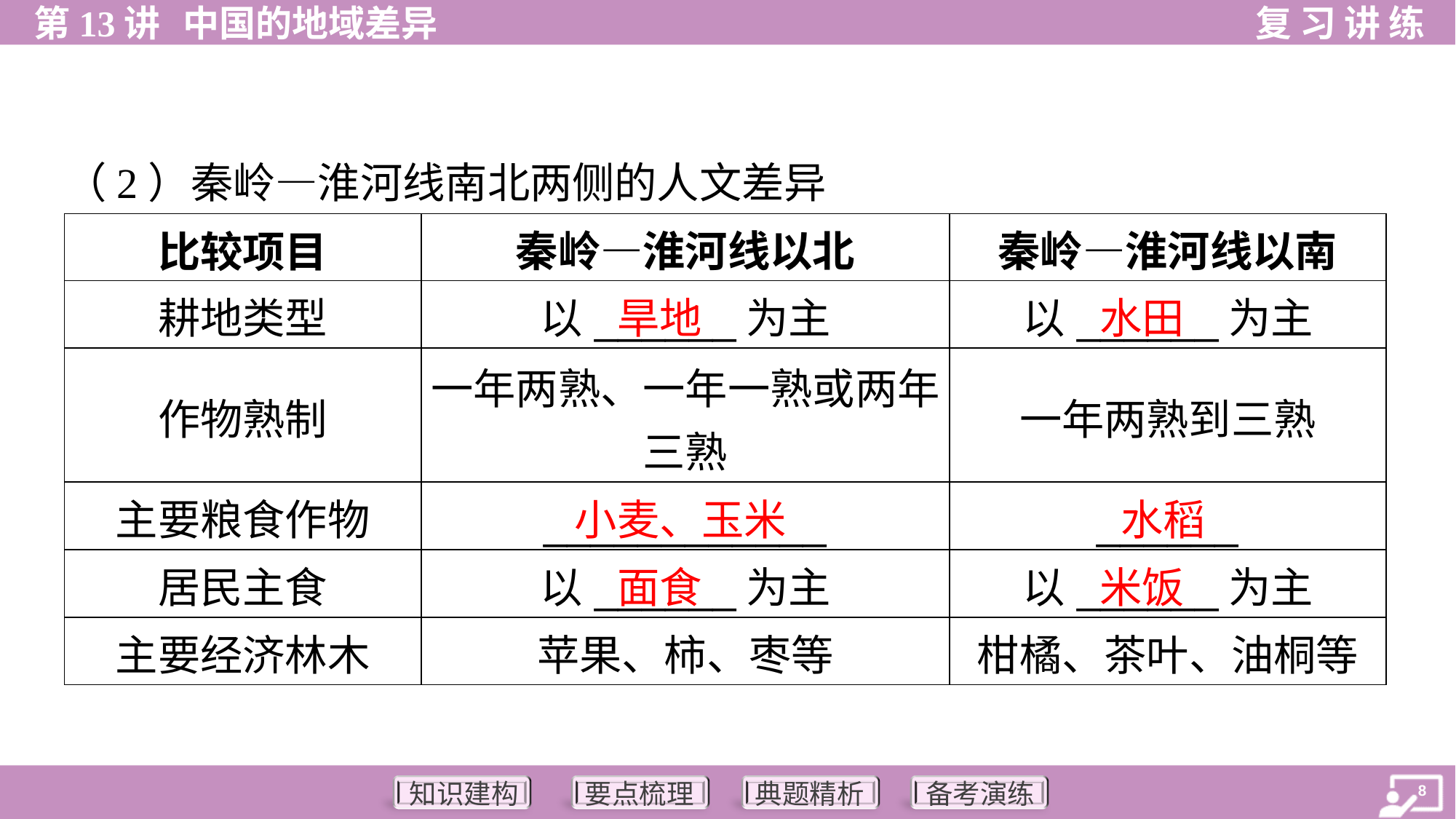

（2）秦岭—淮河线南北两侧的人文差异
| 比较项目 | 秦岭—淮河线以北 | 秦岭—淮河线以南 |
| --- | --- | --- |
| 耕地类型 | 以\_\_\_\_\_\_为主 | 以\_\_\_\_\_\_为主 |
| 作物熟制 | 一年两熟、一年一熟或两年 三熟 | 一年两熟到三熟 |
| 主要粮食作物 | \_\_\_\_\_\_\_\_\_\_\_\_ | \_\_\_\_\_\_ |
| 居民主食 | 以\_\_\_\_\_\_为主 | 以\_\_\_\_\_\_为主 |
| 主要经济林木 | 苹果、柿、枣等 | 柑橘、茶叶、油桐等 |
旱地
水田
小麦、玉米
水稻
面食
米饭